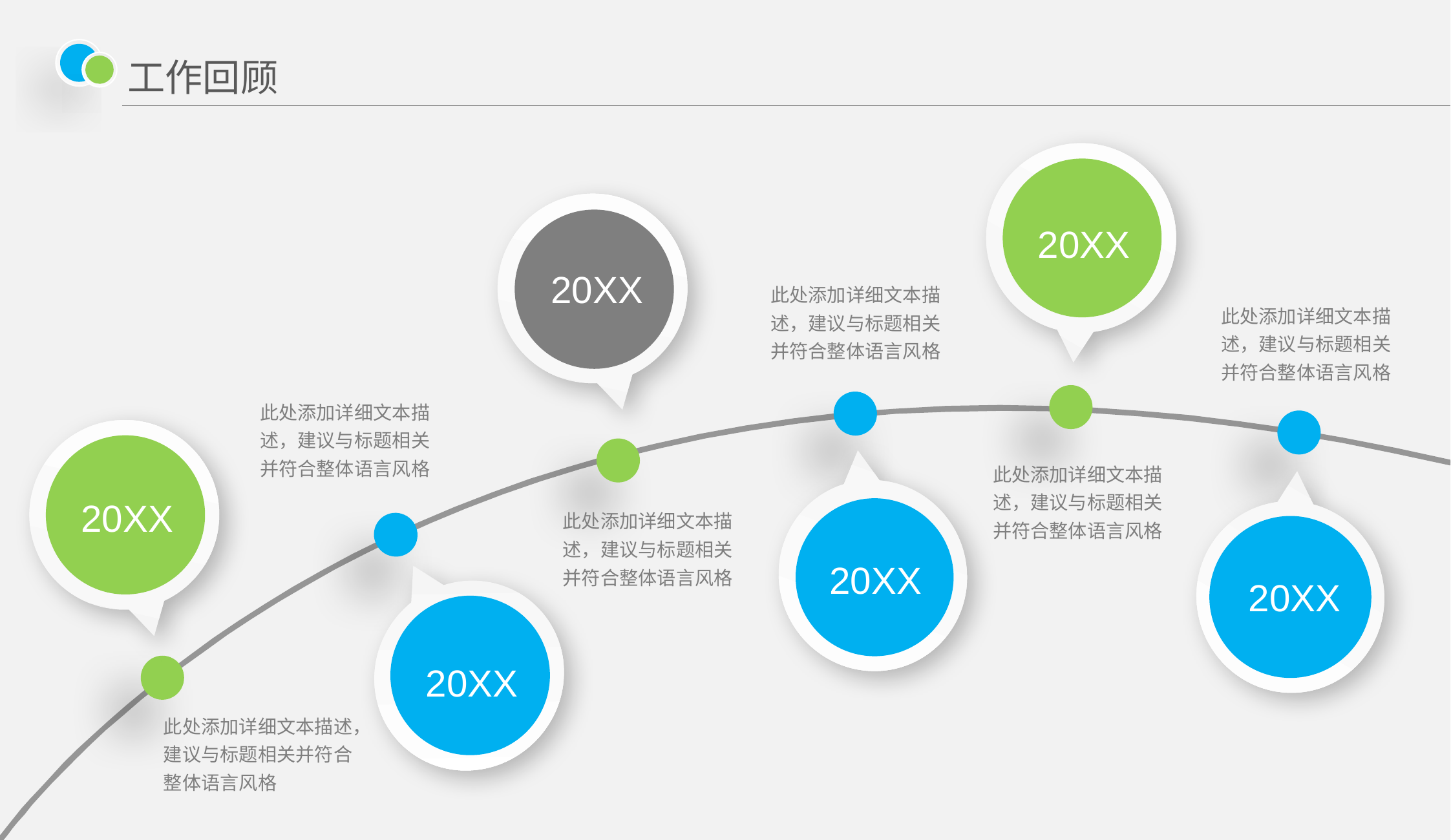

# 工作回顾

20XX

20XX
此处添加详细文本描述，建议与标题相关并符合整体语言风格
此处添加详细文本描述，建议与标题相关并符合整体语言风格

此处添加详细文本描述，建议与标题相关并符合整体语言风格

20XX

此处添加详细文本描述，建议与标题相关并符合整体语言风格

20XX

20XX
此处添加详细文本描述，建议与标题相关并符合整体语言风格

20XX

此处添加详细文本描述，建议与标题相关并符合整体语言风格
延迟符